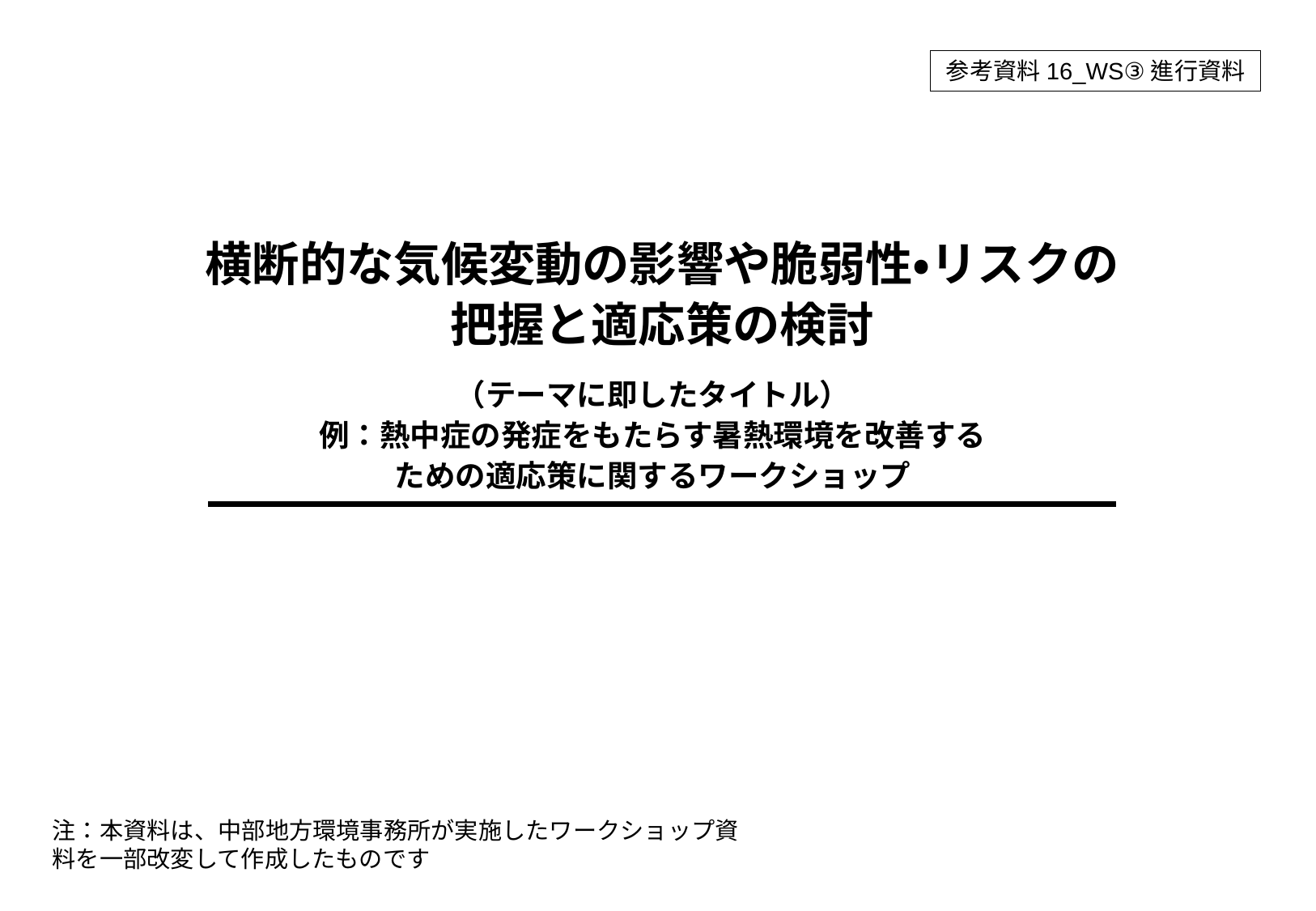

参考資料16_WS③進行資料
# 横断的な気候変動の影響や脆弱性・リスクの 把握と適応策の検討
（テーマに即したタイトル）
例：熱中症の発症をもたらす暑熱環境を改善する
ための適応策に関するワークショップ
注：本資料は、中部地方環境事務所が実施したワークショップ資料を一部改変して作成したものです